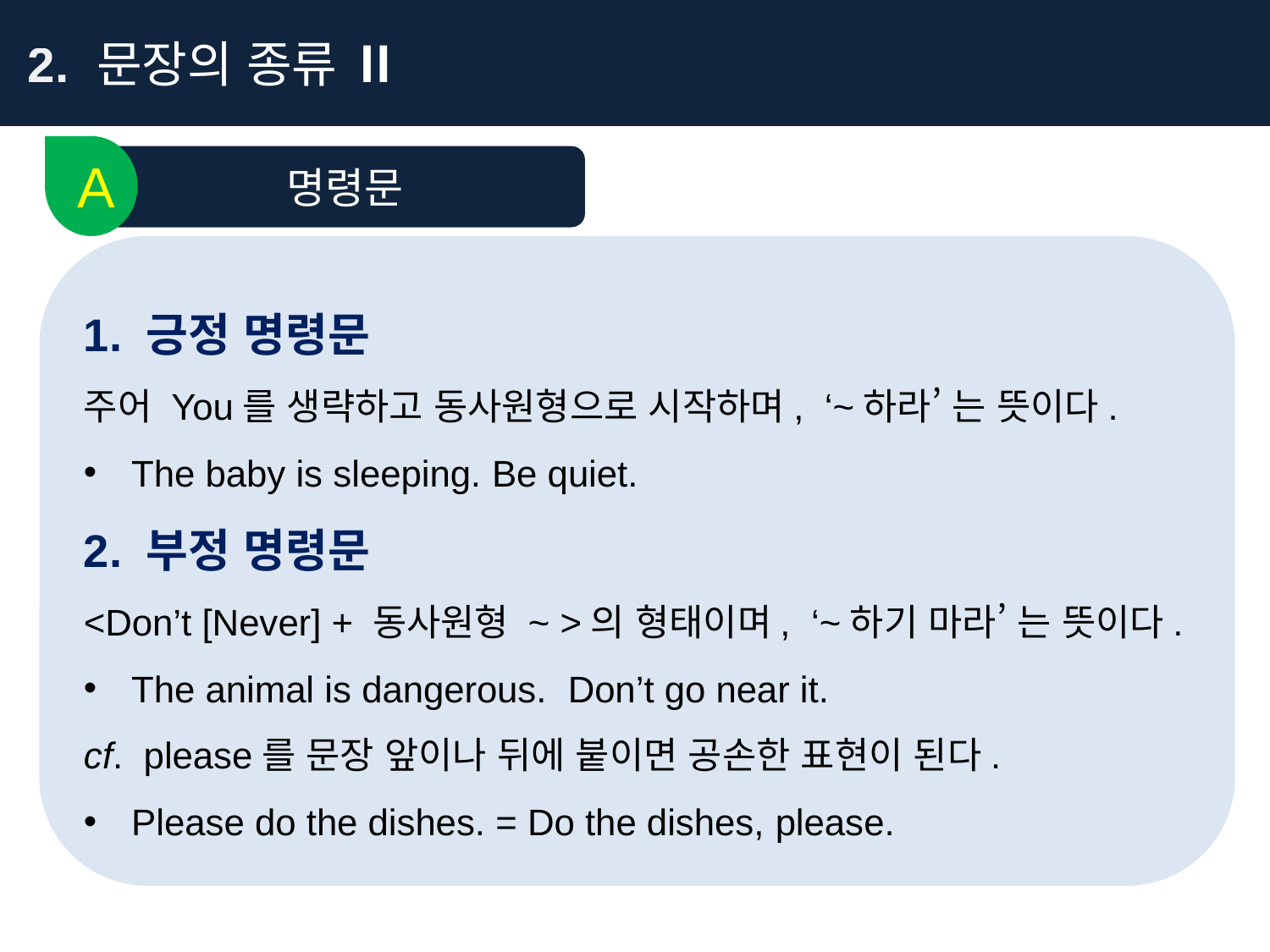

2. 문장의 종류 Ⅱ

A
명령문
1. 긍정 명령문
주어 You를 생략하고 동사원형으로 시작하며,  ‘~하라’ 는 뜻이다.
The baby is sleeping. Be quiet.
2. 부정 명령문
<Don’t [Never] + 동사원형 ~ >의 형태이며,  ‘~하기 마라’ 는 뜻이다.
The animal is dangerous.  Don’t go near it.
cf.  please를 문장 앞이나 뒤에 붙이면 공손한 표현이 된다.
Please do the dishes. = Do the dishes, please.